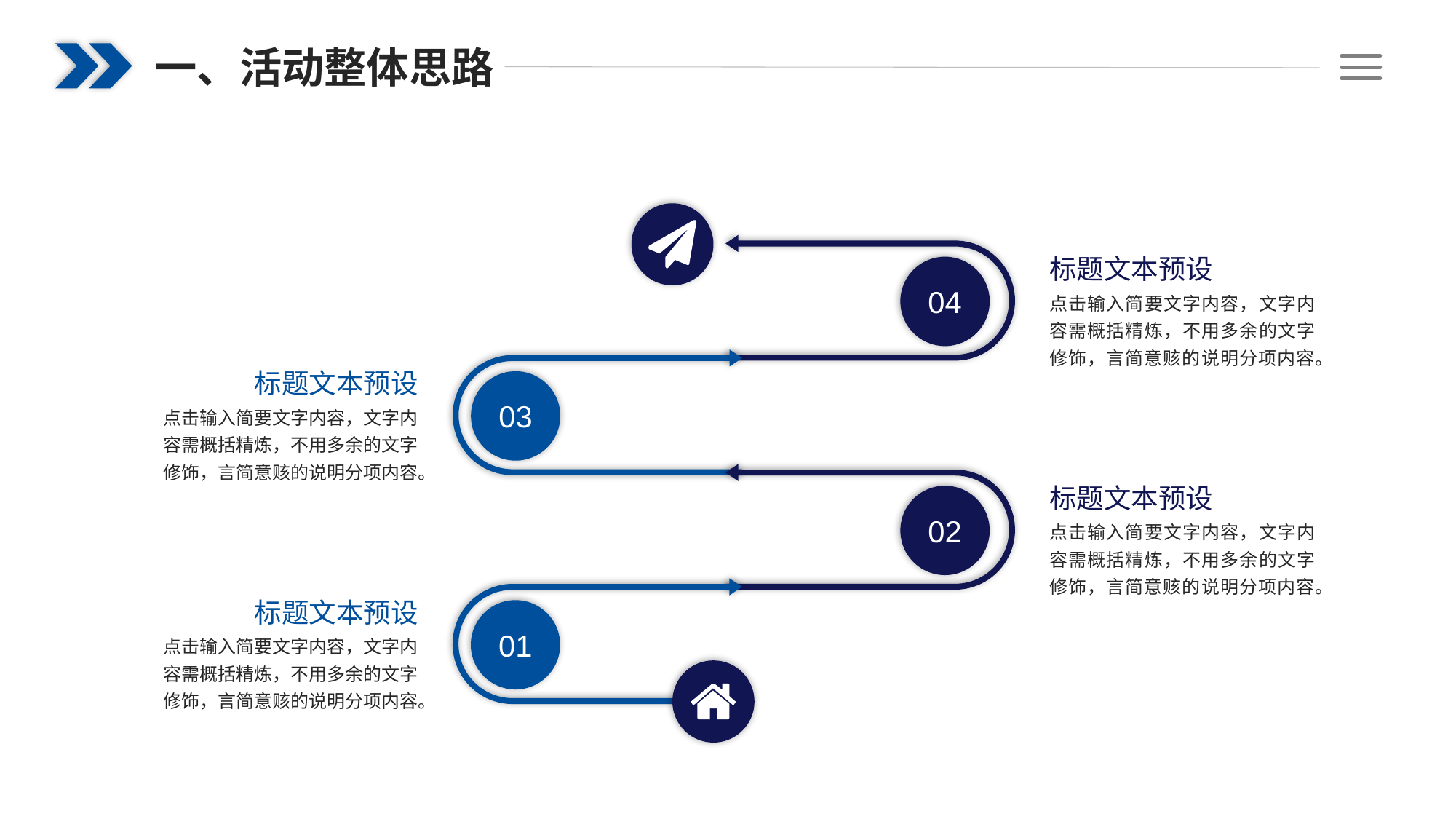

一、活动整体思路

标题文本预设
04
点击输入简要文字内容，文字内容需概括精炼，不用多余的文字修饰，言简意赅的说明分项内容。
标题文本预设
03
点击输入简要文字内容，文字内容需概括精炼，不用多余的文字修饰，言简意赅的说明分项内容。
标题文本预设
02
点击输入简要文字内容，文字内容需概括精炼，不用多余的文字修饰，言简意赅的说明分项内容。
标题文本预设
01
点击输入简要文字内容，文字内容需概括精炼，不用多余的文字修饰，言简意赅的说明分项内容。